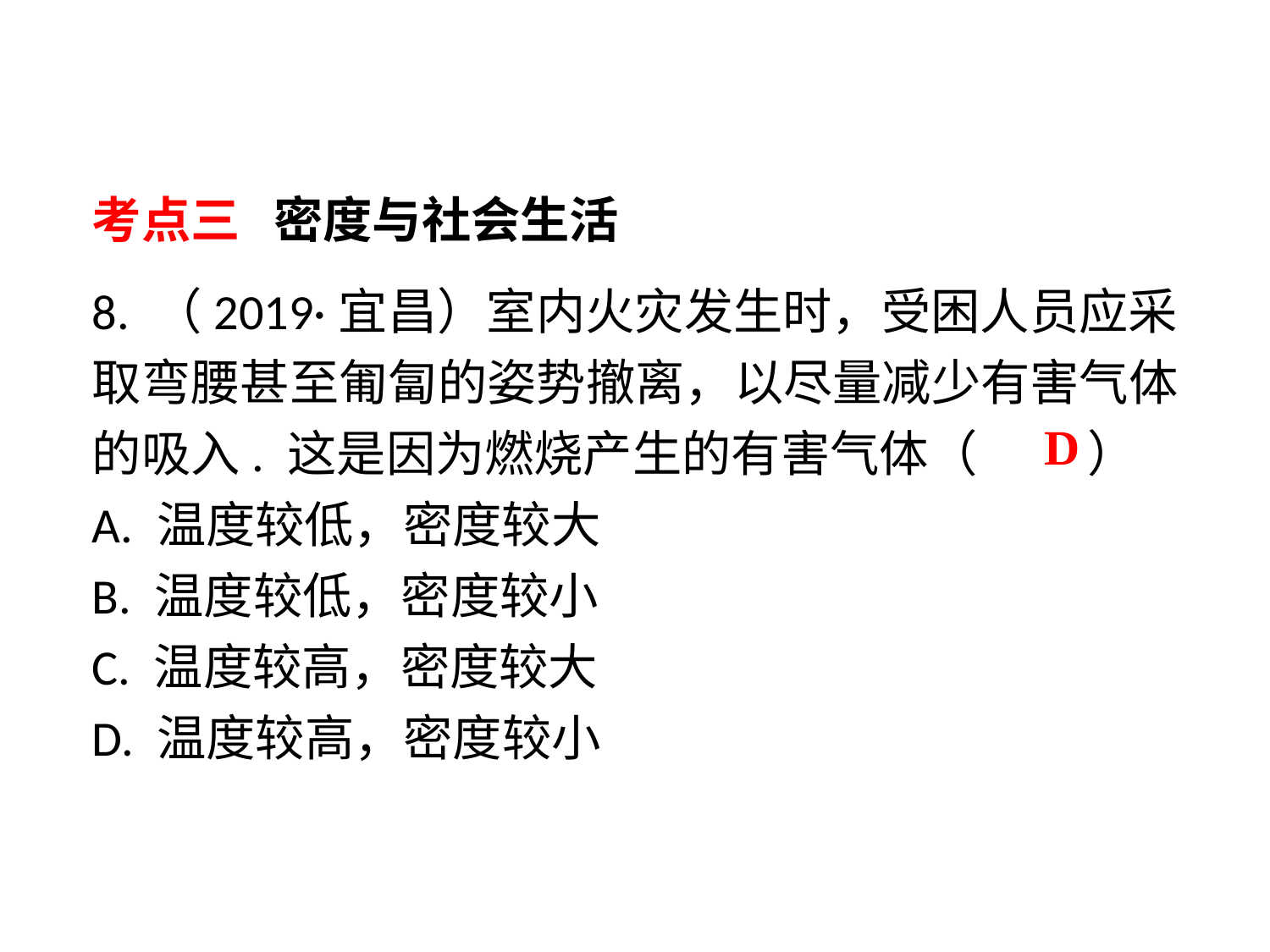

考点三   密度与社会生活
8. （2019·宜昌）室内火灾发生时，受困人员应采取弯腰甚至匍匐的姿势撤离，以尽量减少有害气体的吸入. 这是因为燃烧产生的有害气体（　 　）
A. 温度较低，密度较大
B. 温度较低，密度较小
C. 温度较高，密度较大
D. 温度较高，密度较小
 D